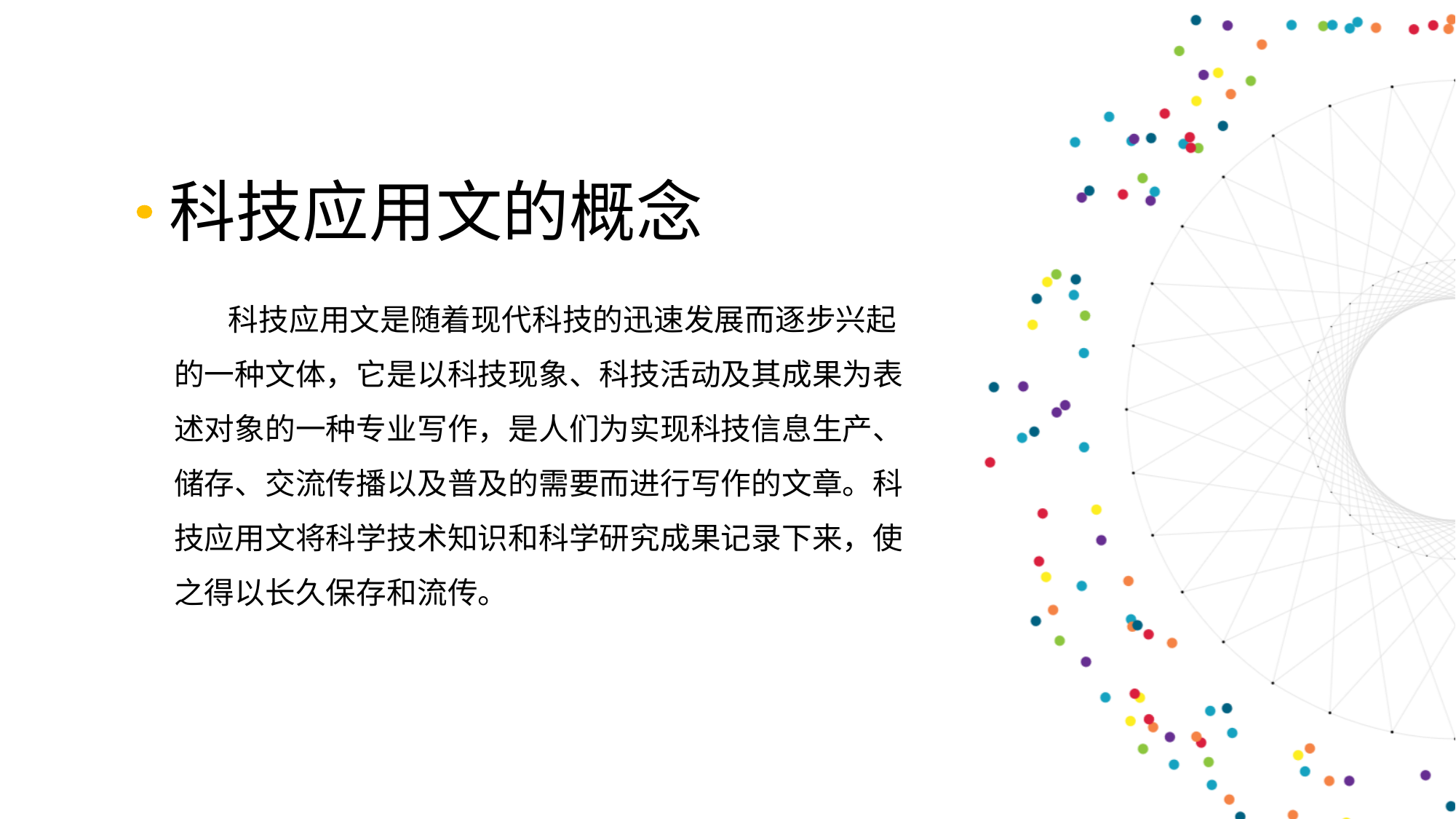

科技应用文的概念

       科技应用文是随着现代科技的迅速发展而逐步兴起的一种文体，它是以科技现象、科技活动及其成果为表述对象的一种专业写作，是人们为实现科技信息生产、储存、交流传播以及普及的需要而进行写作的文章。科技应用文将科学技术知识和科学研究成果记录下来，使之得以长久保存和流传。